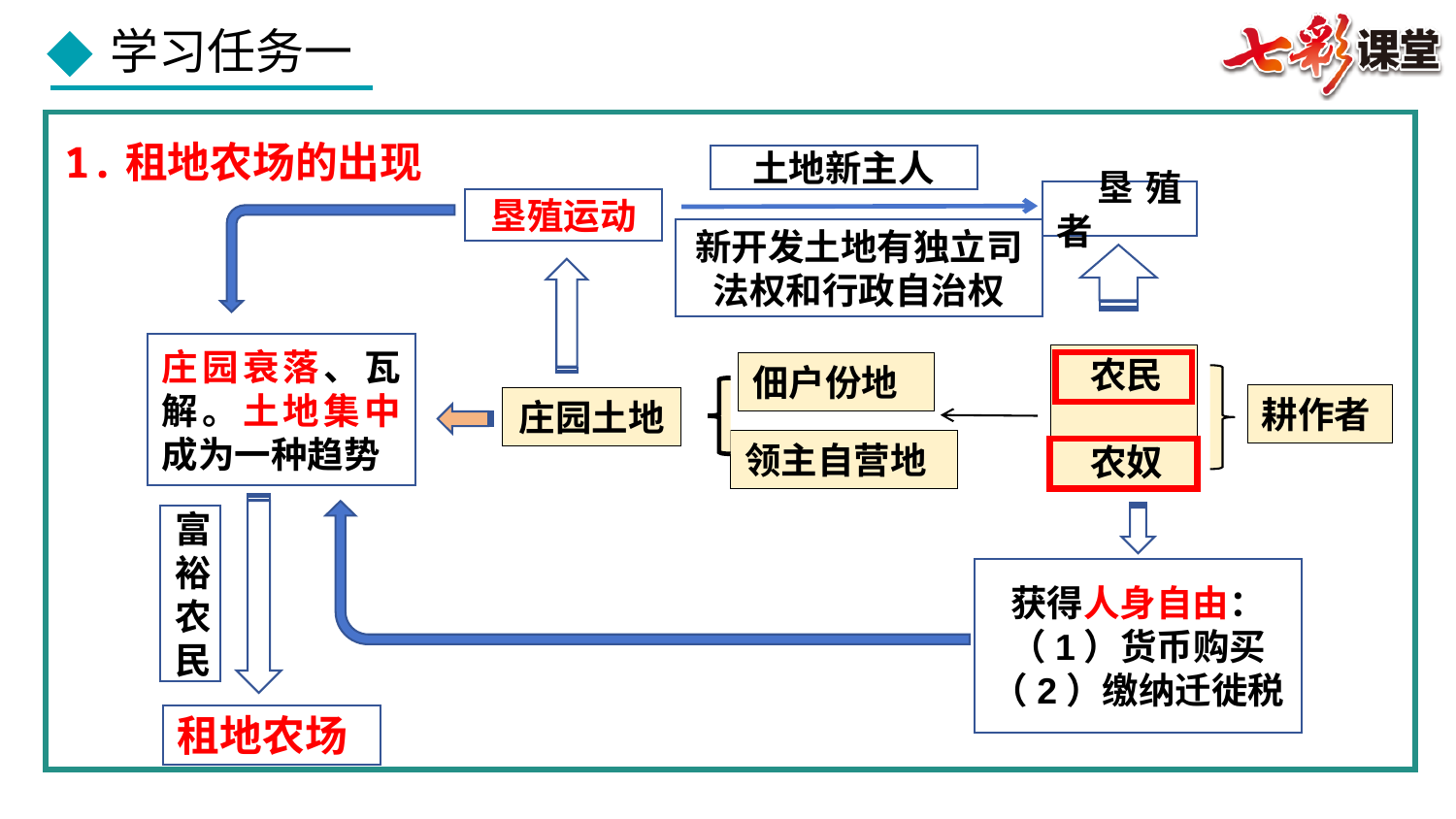

1.租地农场的出现

土地新主人
新开发土地有独立司法权和行政自治权
 垦殖者

垦殖运动

庄园衰落、瓦解。土地集中成为一种趋势
  农民

  农奴

佃户份地

耕作者
庄园土地

领主自营地

获得人身自由：（1）货币购买
（2）缴纳迁徙税
富裕农民

租地农场